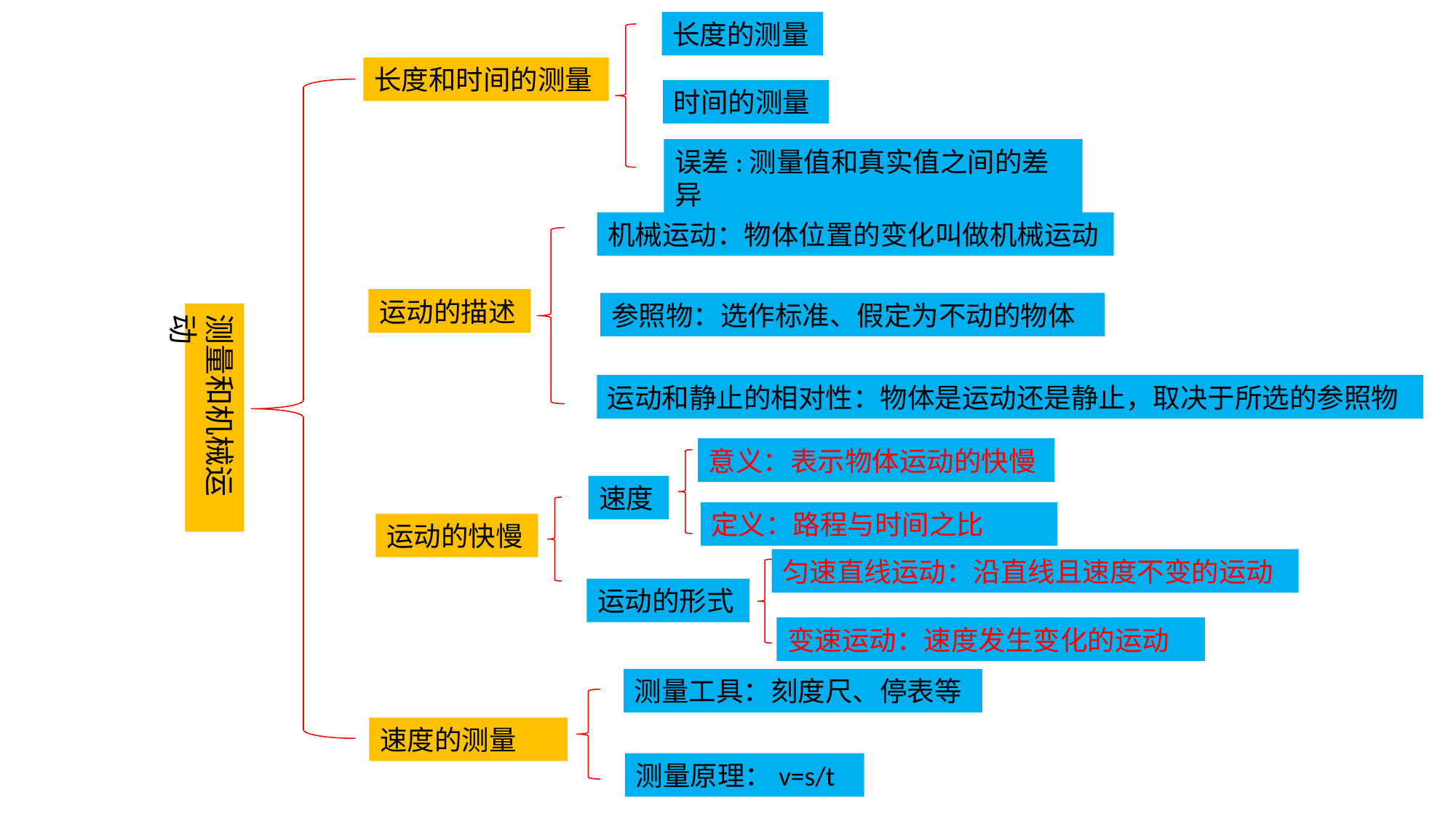

长度的测量

长度和时间的测量

时间的测量
误差:测量值和真实值之间的差异
机械运动：物体位置的变化叫做机械运动

运动的描述
参照物：选作标准、假定为不动的物体
测量和机械运动
运动和静止的相对性：物体是运动还是静止，取决于所选的参照物
意义：表示物体运动的快慢

速度

定义：路程与时间之比
运动的快慢
匀速直线运动：沿直线且速度不变的运动

运动的形式
变速运动：速度发生变化的运动
测量工具：刻度尺、停表等

速度的测量
测量原理：v=s/t